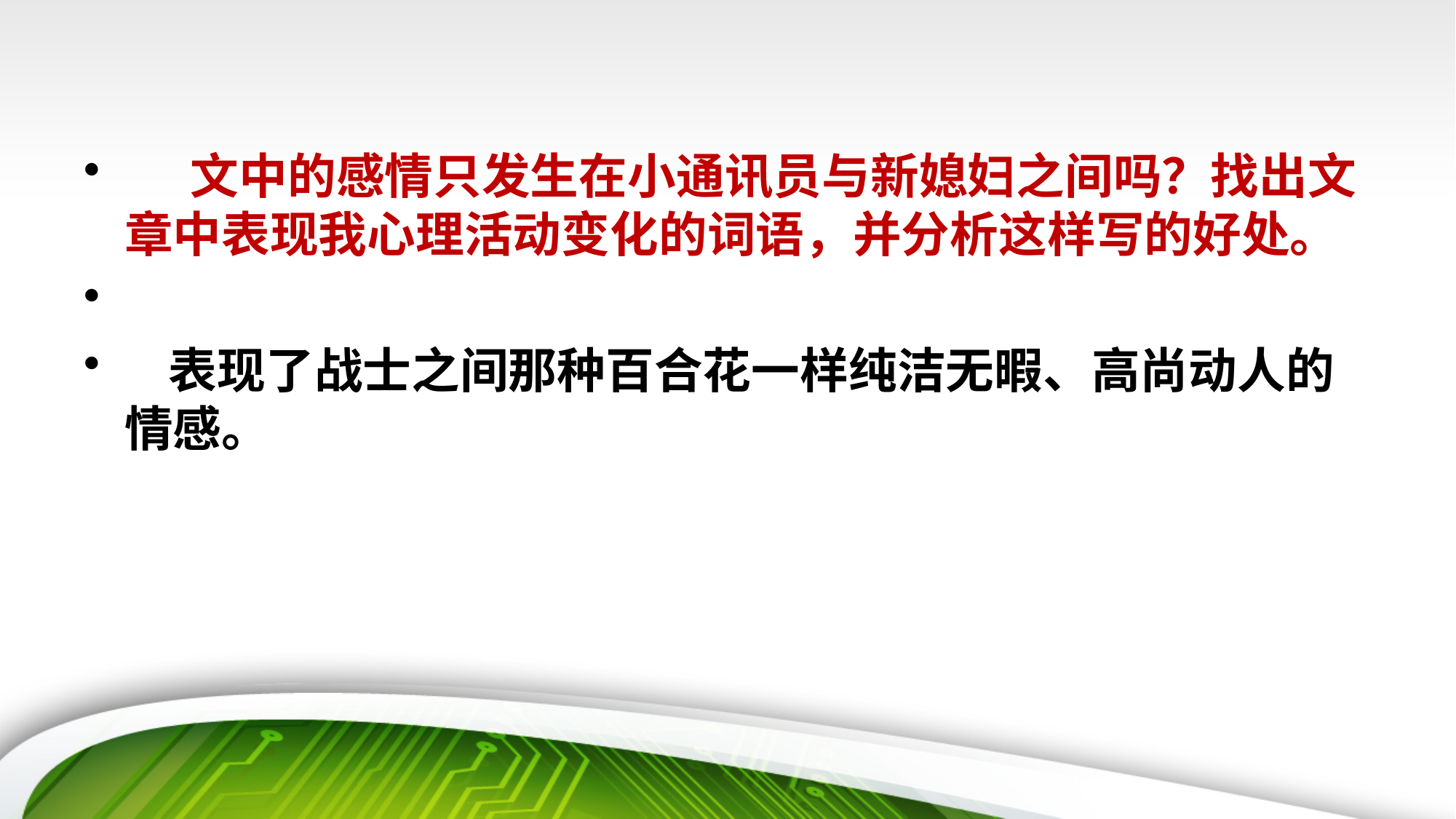

#
     文中的感情只发生在小通讯员与新媳妇之间吗？找出文章中表现我心理活动变化的词语，并分析这样写的好处。

   表现了战士之间那种百合花一样纯洁无暇、高尚动人的情感。